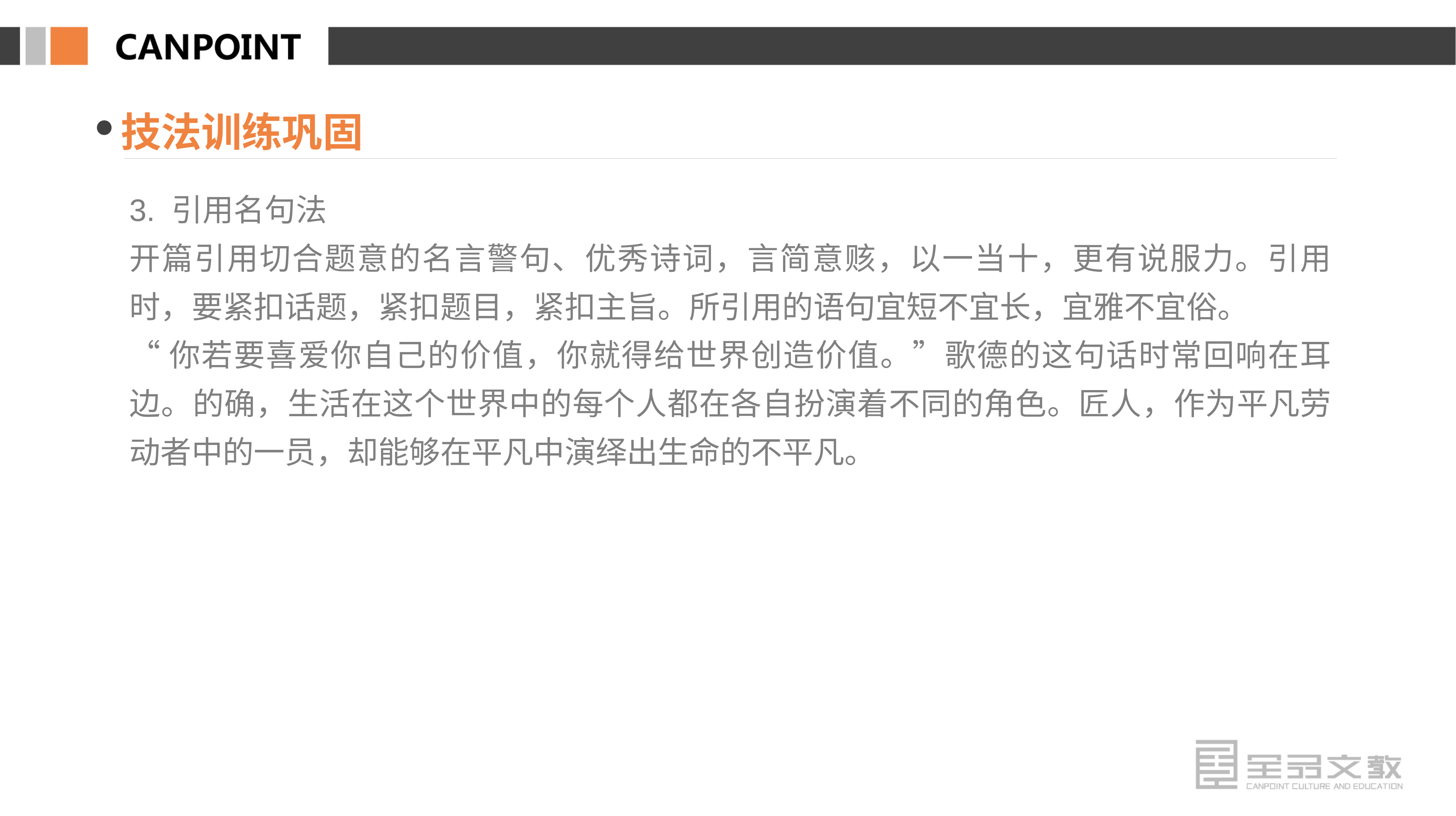

技法训练巩固

3. 引用名句法
开篇引用切合题意的名言警句、优秀诗词，言简意赅，以一当十，更有说服力。引用时，要紧扣话题，紧扣题目，紧扣主旨。所引用的语句宜短不宜长，宜雅不宜俗。
“你若要喜爱你自己的价值，你就得给世界创造价值。”歌德的这句话时常回响在耳边。的确，生活在这个世界中的每个人都在各自扮演着不同的角色。匠人，作为平凡劳动者中的一员，却能够在平凡中演绎出生命的不平凡。